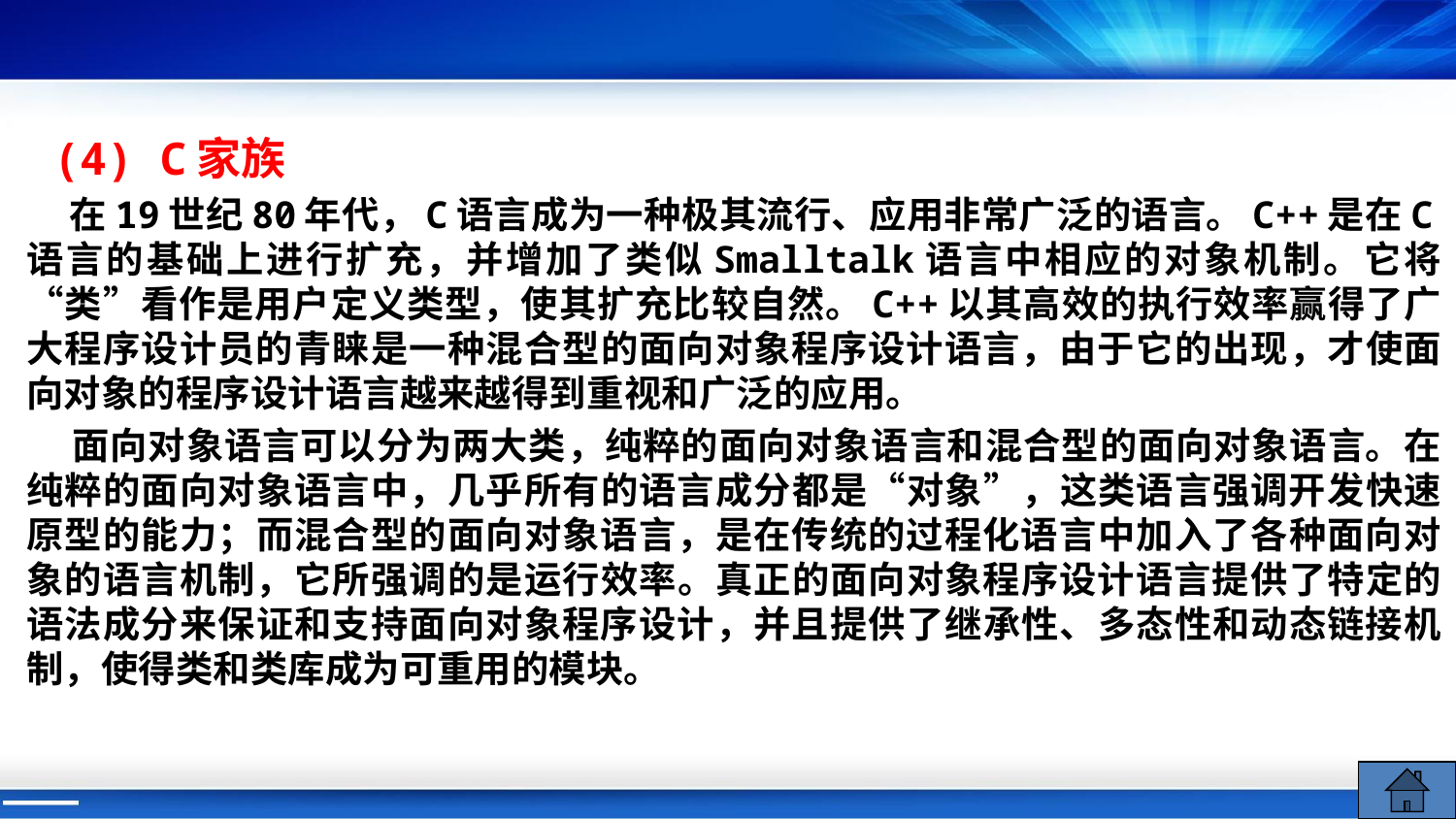

(4) C家族
    在19世纪80年代，C语言成为一种极其流行、应用非常广泛的语言。C++是在C语言的基础上进行扩充，并增加了类似Smalltalk语言中相应的对象机制。它将“类”看作是用户定义类型，使其扩充比较自然。C++以其高效的执行效率赢得了广大程序设计员的青睐是一种混合型的面向对象程序设计语言，由于它的出现，才使面向对象的程序设计语言越来越得到重视和广泛的应用。
    面向对象语言可以分为两大类，纯粹的面向对象语言和混合型的面向对象语言。在纯粹的面向对象语言中，几乎所有的语言成分都是“对象”，这类语言强调开发快速原型的能力；而混合型的面向对象语言，是在传统的过程化语言中加入了各种面向对象的语言机制，它所强调的是运行效率。真正的面向对象程序设计语言提供了特定的语法成分来保证和支持面向对象程序设计，并且提供了继承性、多态性和动态链接机制，使得类和类库成为可重用的模块。